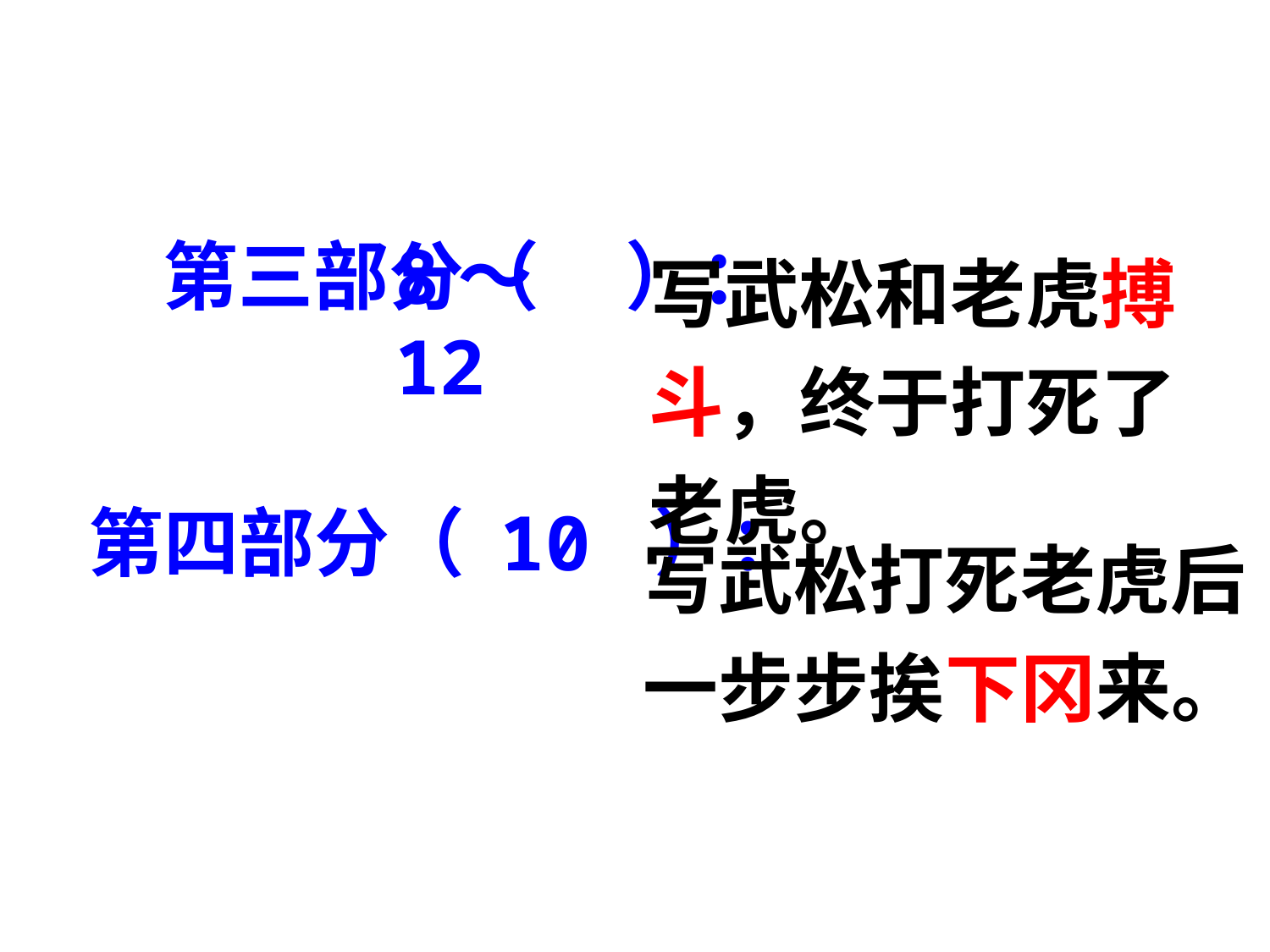

第三部分（     ）：
写武松和老虎搏斗，终于打死了老虎。
8～12
第四部分（ 10 ）：
写武松打死老虎后一步步挨下冈来。